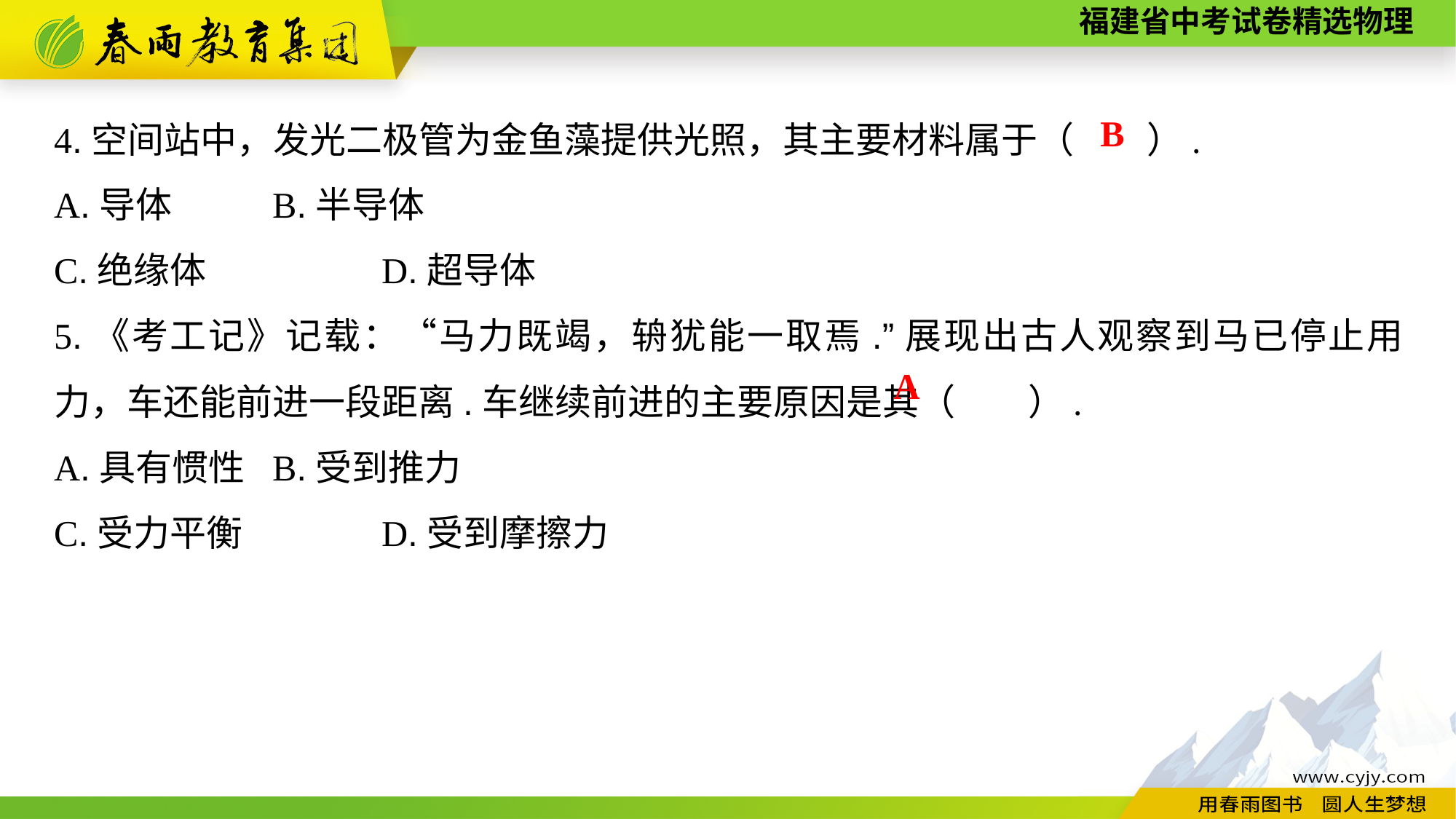

4.空间站中，发光二极管为金鱼藻提供光照，其主要材料属于（　　）.
A.导体	B.半导体
C.绝缘体　　	D.超导体
5.《考工记》记载：“马力既竭，辀犹能一取焉.”展现出古人观察到马已停止用力，车还能前进一段距离.车继续前进的主要原因是其（　　）.
A.具有惯性	B.受到推力
C.受力平衡　　	D.受到摩擦力
B
A